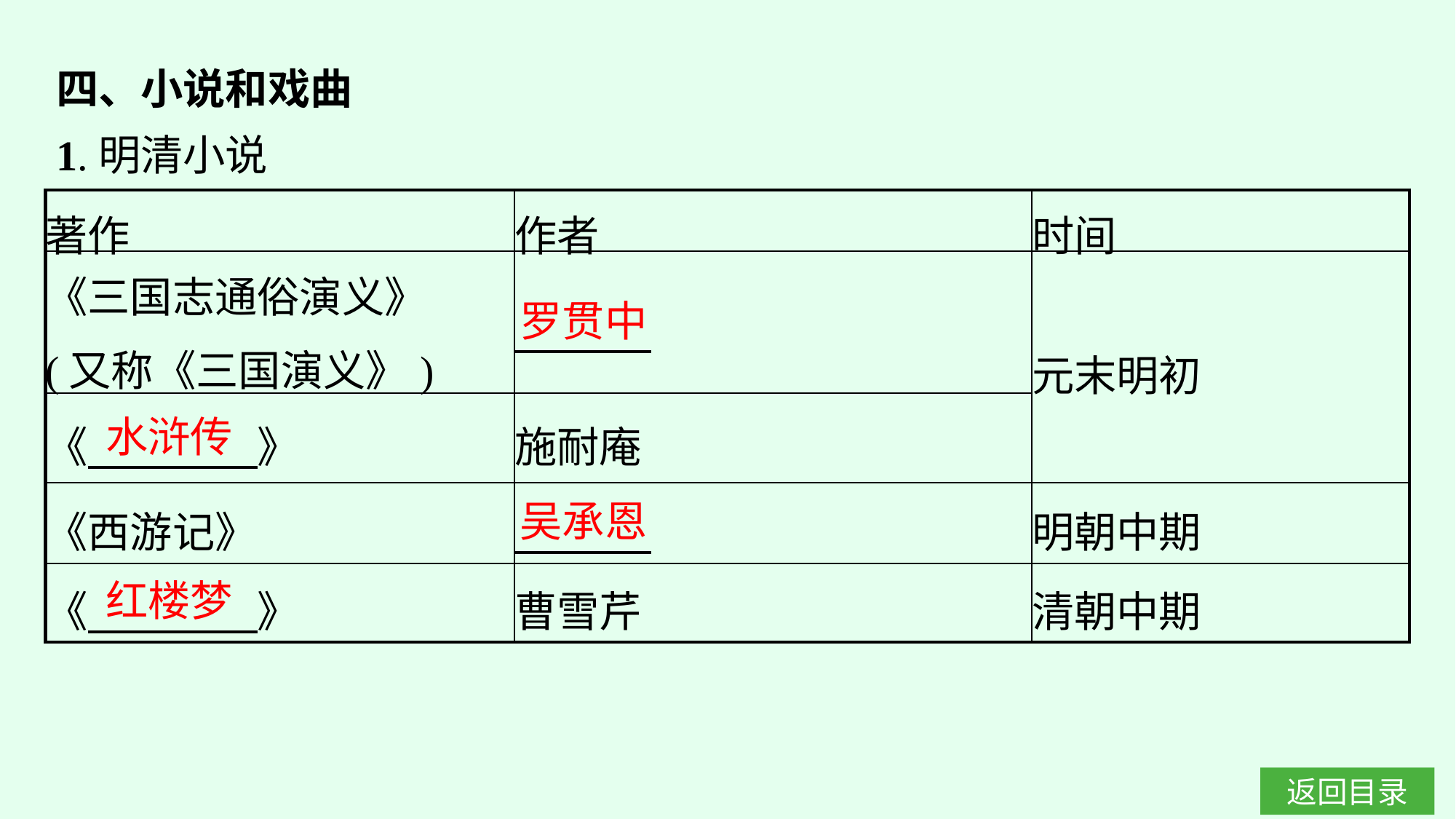

四、小说和戏曲
1.明清小说
| 著作 | 作者 | 时间 |
| --- | --- | --- |
| 《三国志通俗演义》 (又称《三国演义》) |  | 元末明初 |
| 《　　　　》 | 施耐庵 |  |
| 《西游记》 |  | 明朝中期 |
| 《　　　　》 | 曹雪芹 | 清朝中期 |
罗贯中
水浒传
吴承恩
红楼梦